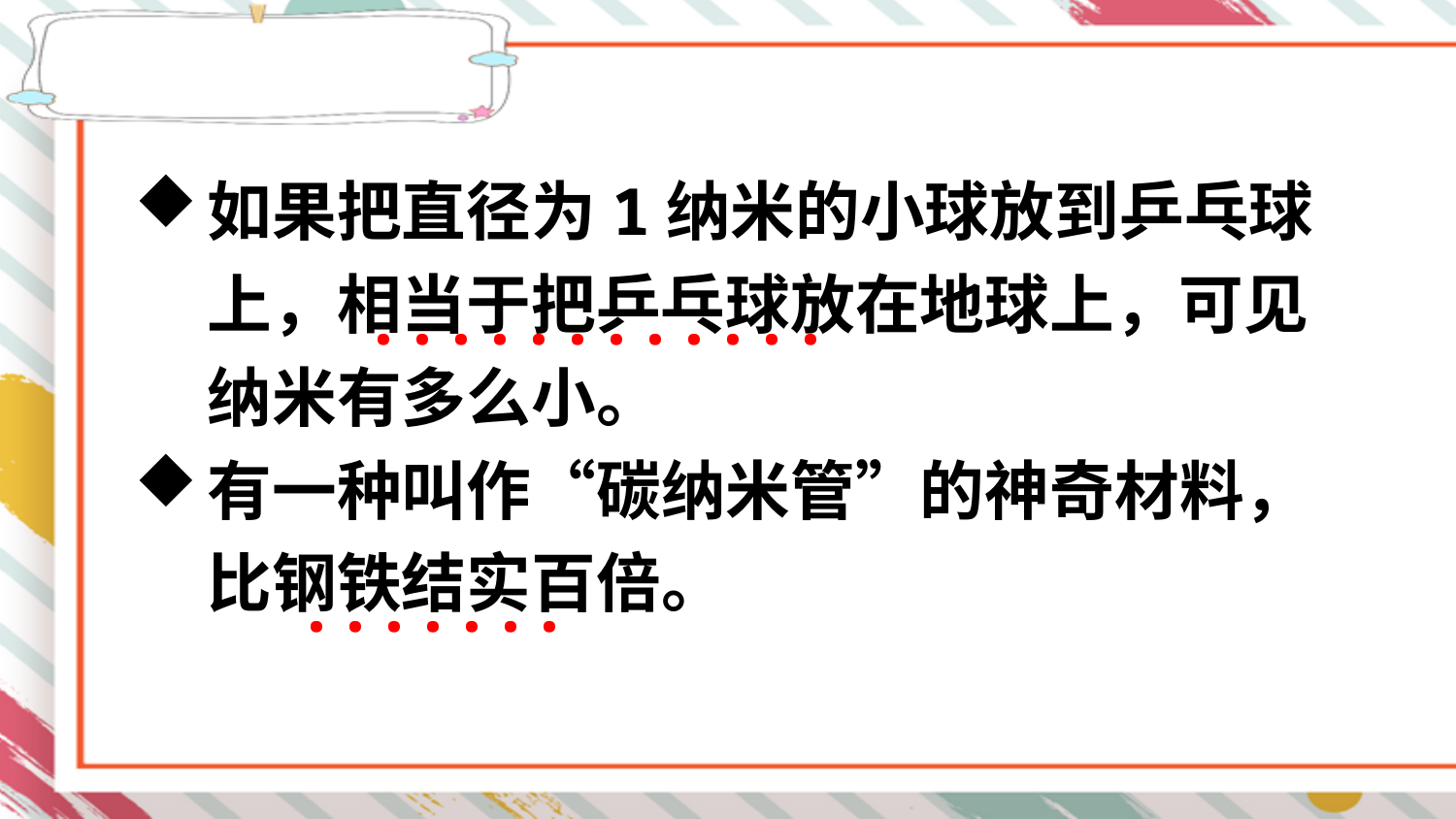

如果把直径为1纳米的小球放到乒乓球上，相当于把乒乓球放在地球上，可见纳米有多么小。
有一种叫作“碳纳米管”的神奇材料，比钢铁结实百倍。
············
·······